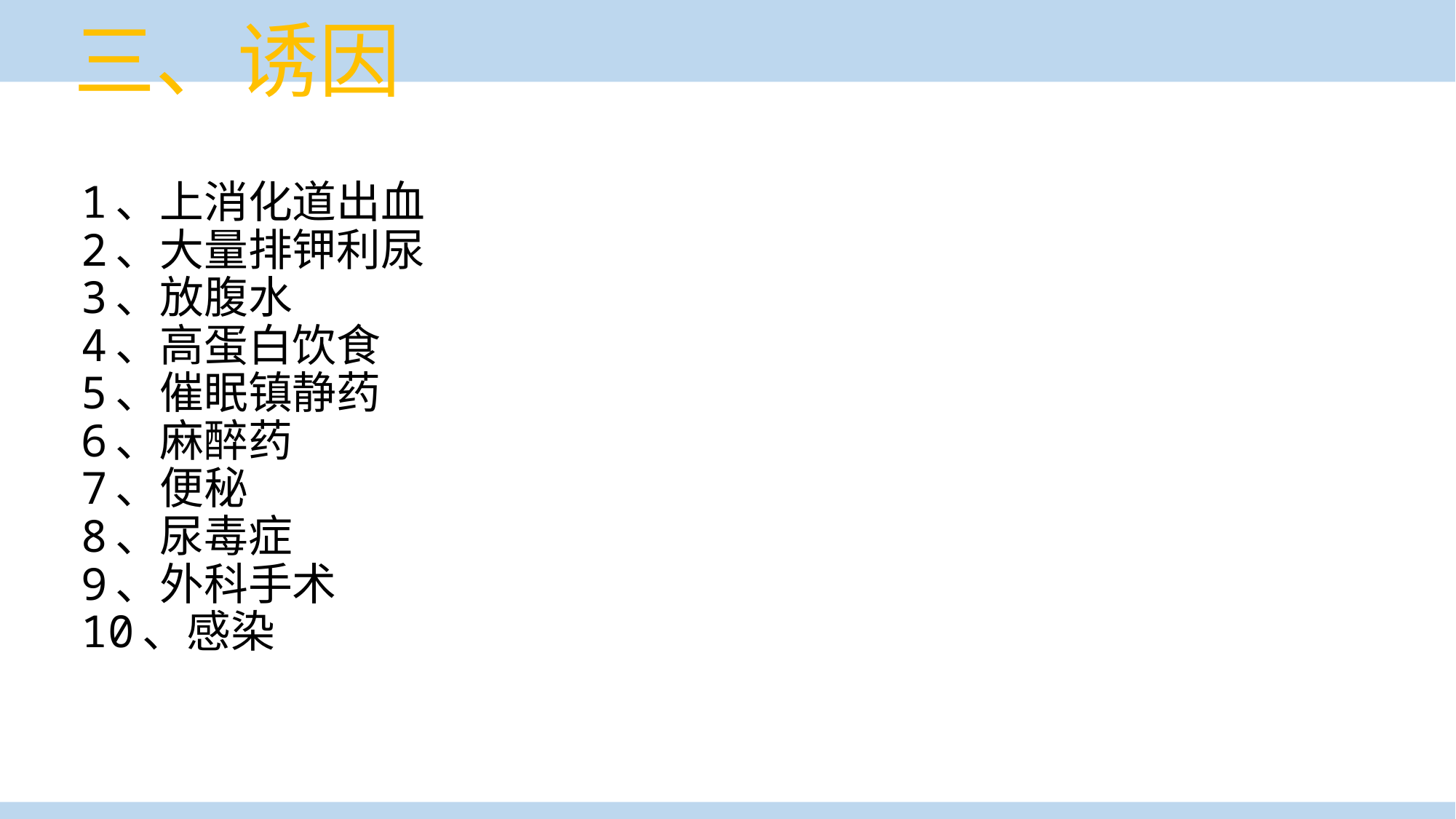

# 三、诱因
1、上消化道出血
2、大量排钾利尿
3、放腹水
4、高蛋白饮食
5、催眠镇静药
6、麻醉药
7、便秘
8、尿毒症
9、外科手术
10、感染